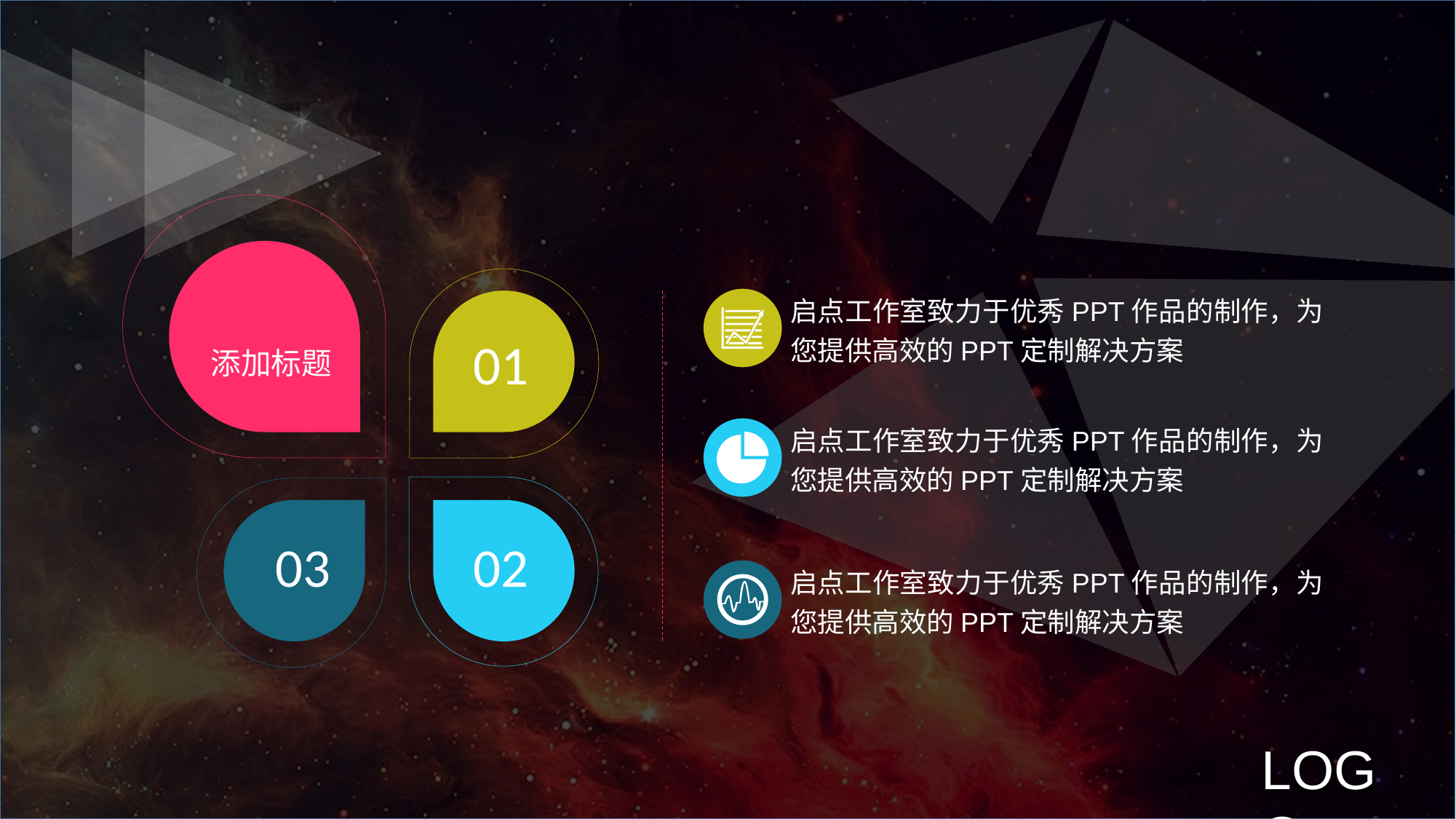

启点工作室致力于优秀PPT作品的制作，为您提供高效的PPT定制解决方案

01
添加标题
启点工作室致力于优秀PPT作品的制作，为您提供高效的PPT定制解决方案

03
02
启点工作室致力于优秀PPT作品的制作，为您提供高效的PPT定制解决方案

LOGO